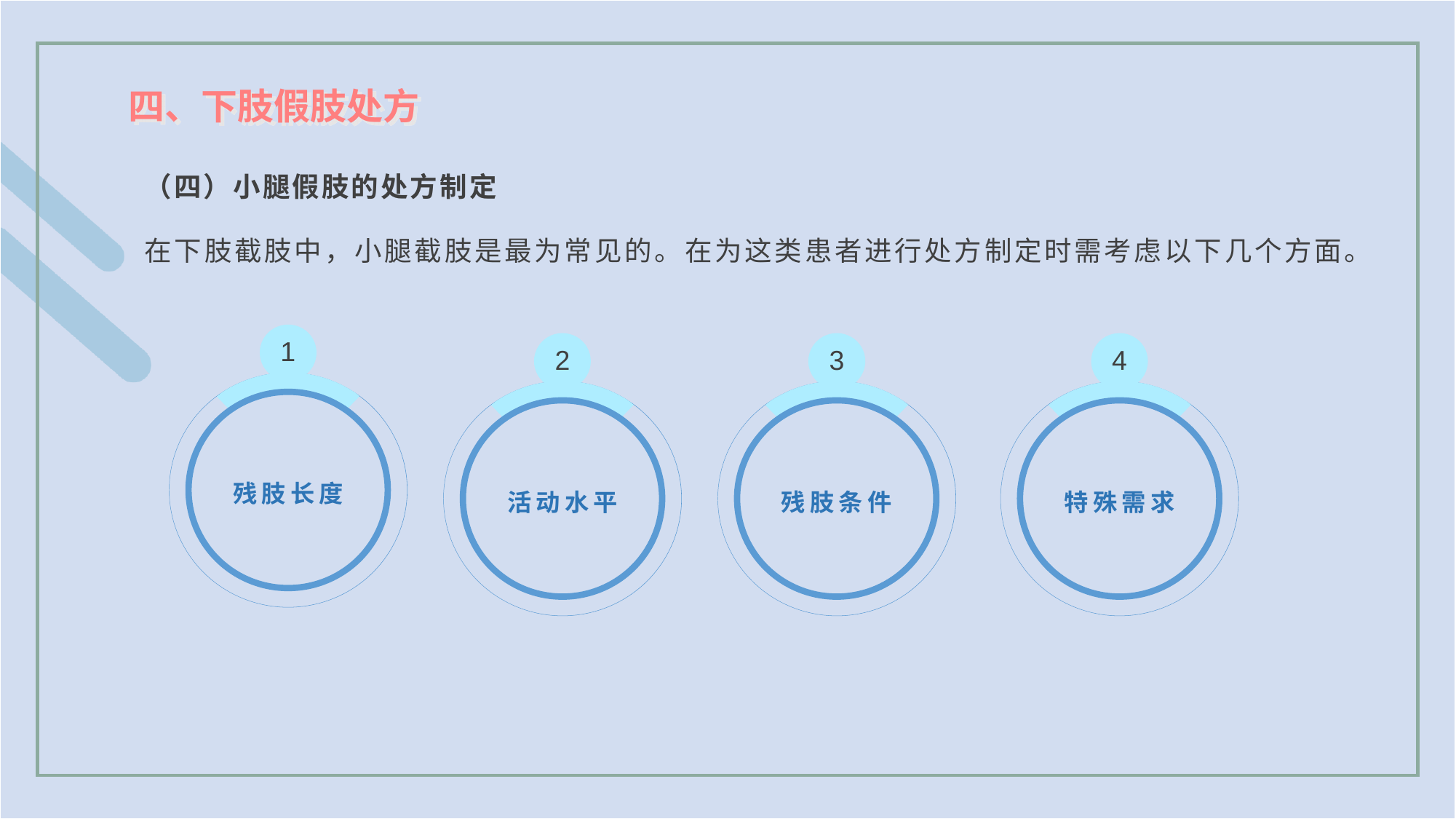

四、下肢假肢处方
（四）小腿假肢的处方制定
在下肢截肢中，小腿截肢是最为常见的。在为这类患者进行处方制定时需考虑以下几个方面。

1

残肢长度

2

活动水平

3

残肢条件

4

特殊需求